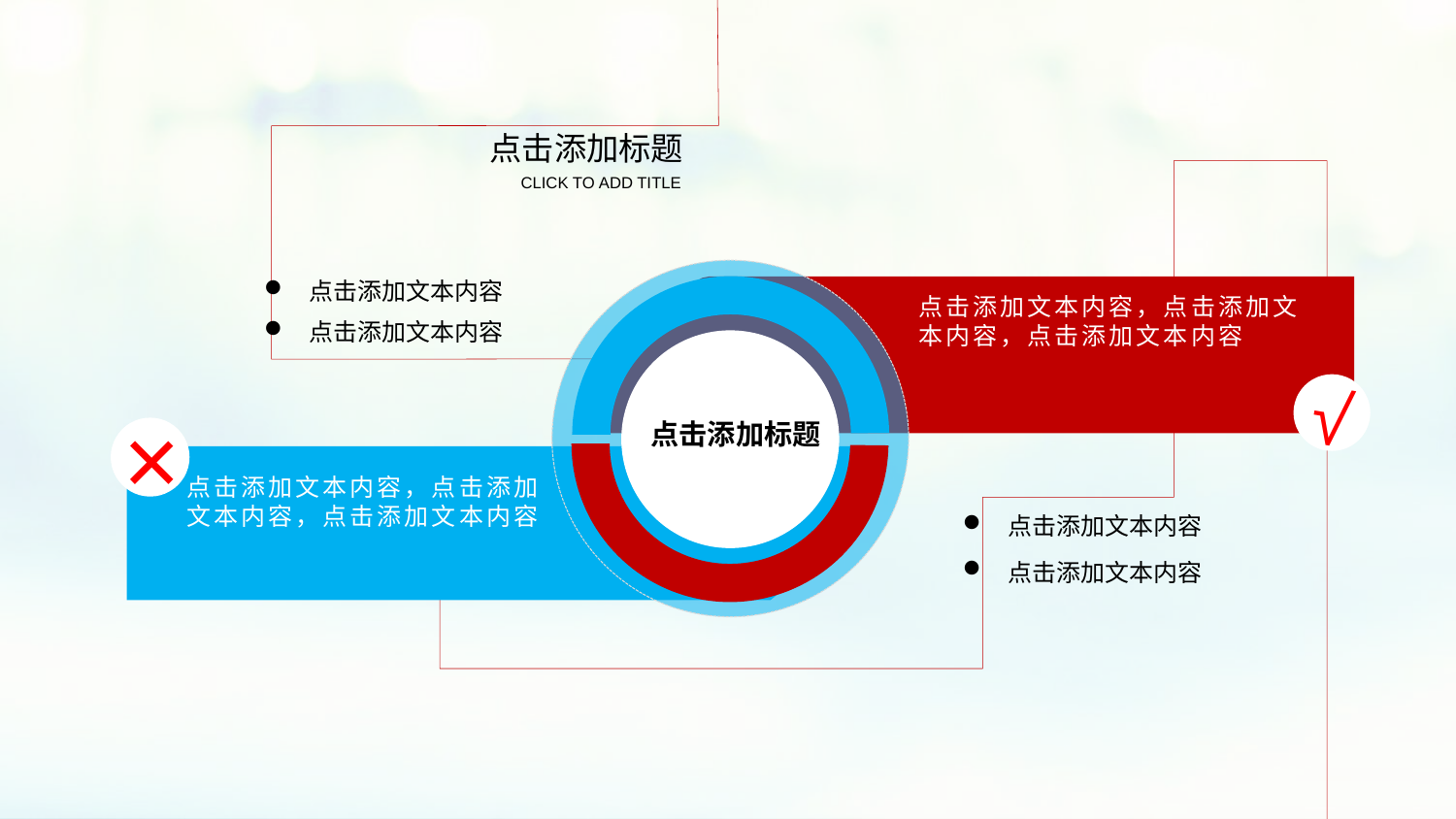

点击添加标题
CLICK TO ADD TITLE

点击添加标题
点击添加文本内容
点击添加文本内容

点击添加文本内容，点击添加文本内容，点击添加文本内容

点击添加文本内容，点击添加文本内容，点击添加文本内容
点击添加文本内容
点击添加文本内容
√

×